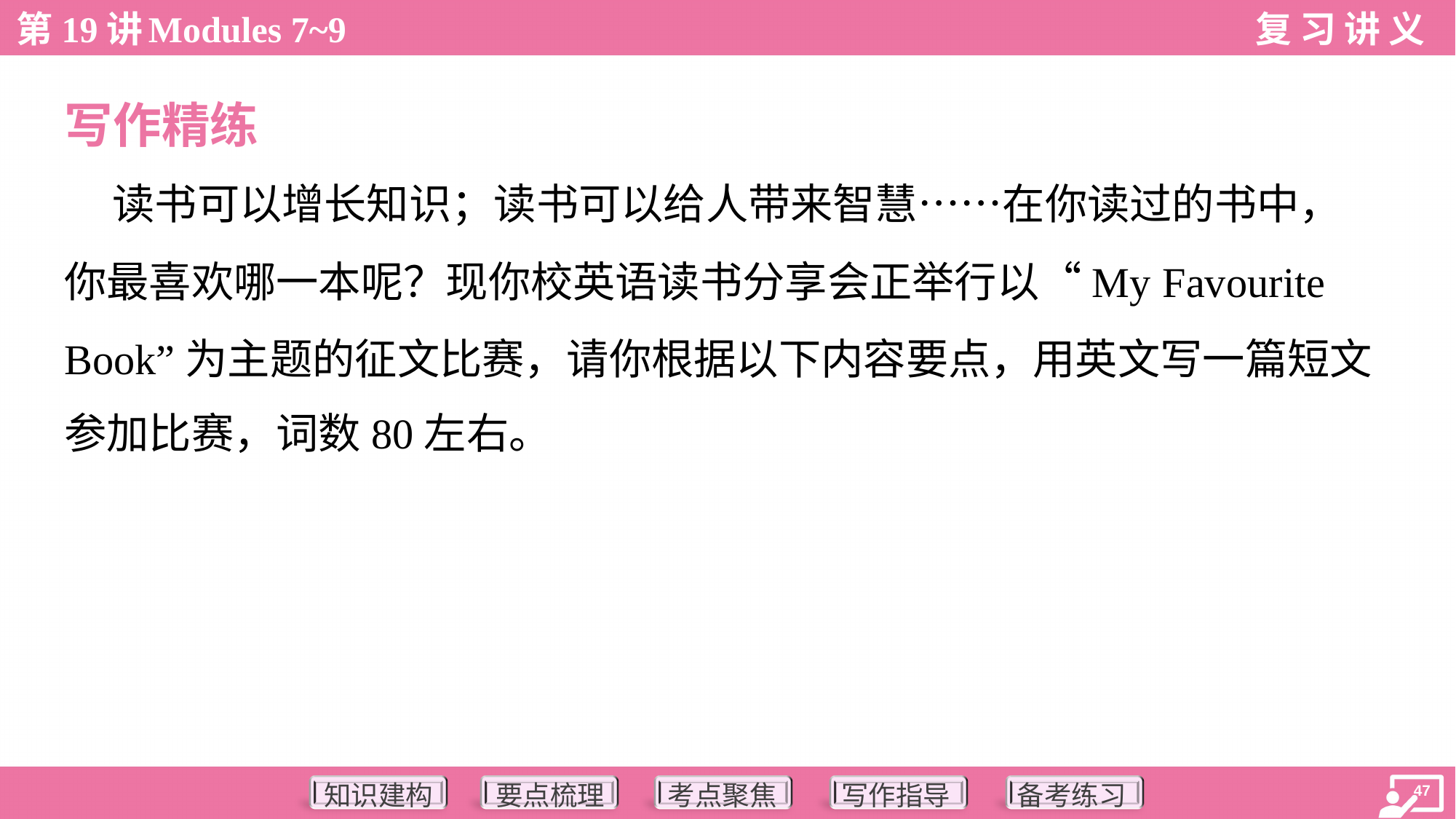

写作精练
    读书可以增长知识；读书可以给人带来智慧……在你读过的书中，
你最喜欢哪一本呢？现你校英语读书分享会正举行以“My Favourite
Book”为主题的征文比赛，请你根据以下内容要点，用英文写一篇短文
参加比赛，词数80左右。